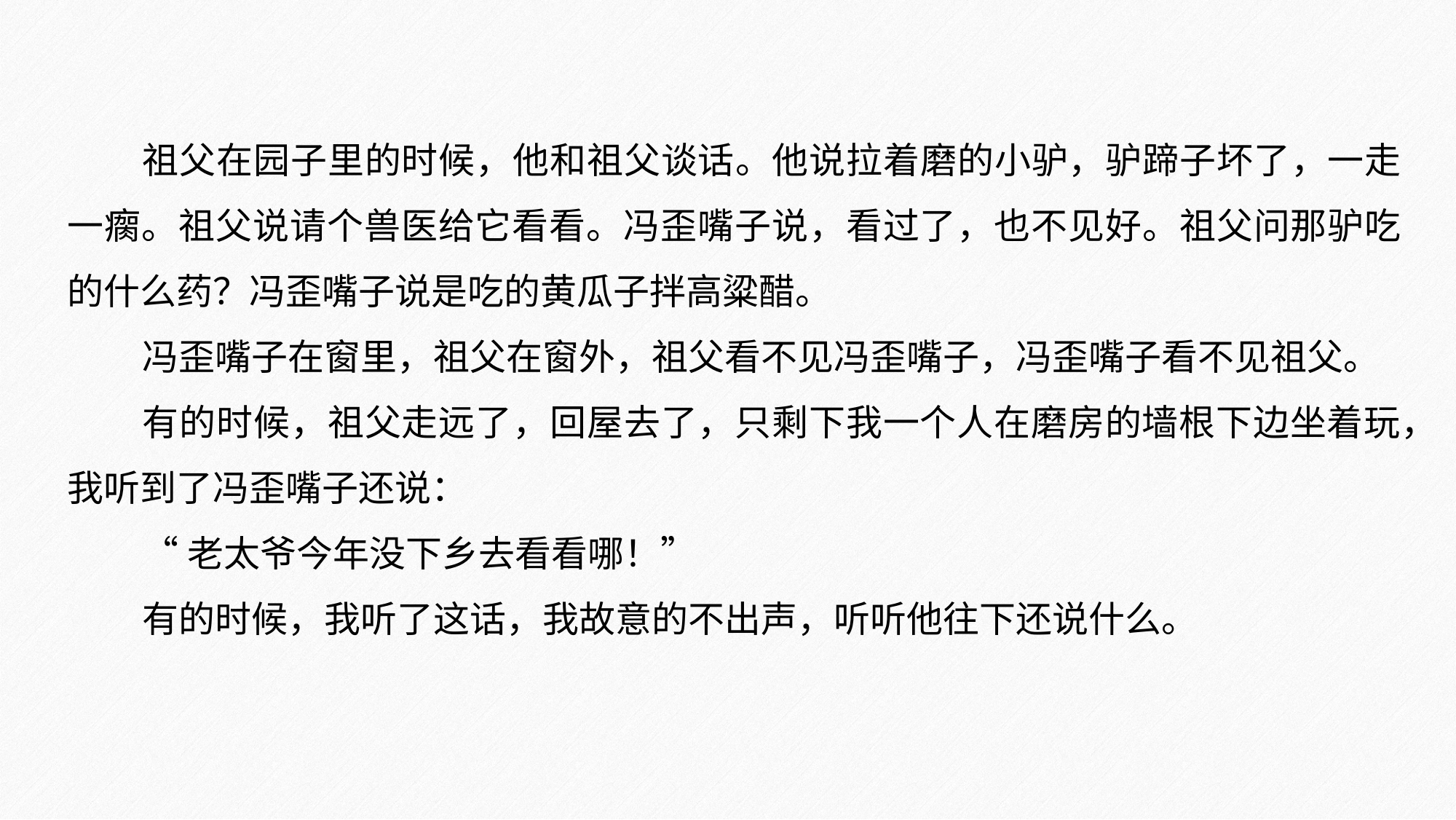

祖父在园子里的时候，他和祖父谈话。他说拉着磨的小驴，驴蹄子坏了，一走一瘸。祖父说请个兽医给它看看。冯歪嘴子说，看过了，也不见好。祖父问那驴吃的什么药？冯歪嘴子说是吃的黄瓜子拌高粱醋。
冯歪嘴子在窗里，祖父在窗外，祖父看不见冯歪嘴子，冯歪嘴子看不见祖父。
有的时候，祖父走远了，回屋去了，只剩下我一个人在磨房的墙根下边坐着玩，我听到了冯歪嘴子还说：
“老太爷今年没下乡去看看哪！”
有的时候，我听了这话，我故意的不出声，听听他往下还说什么。